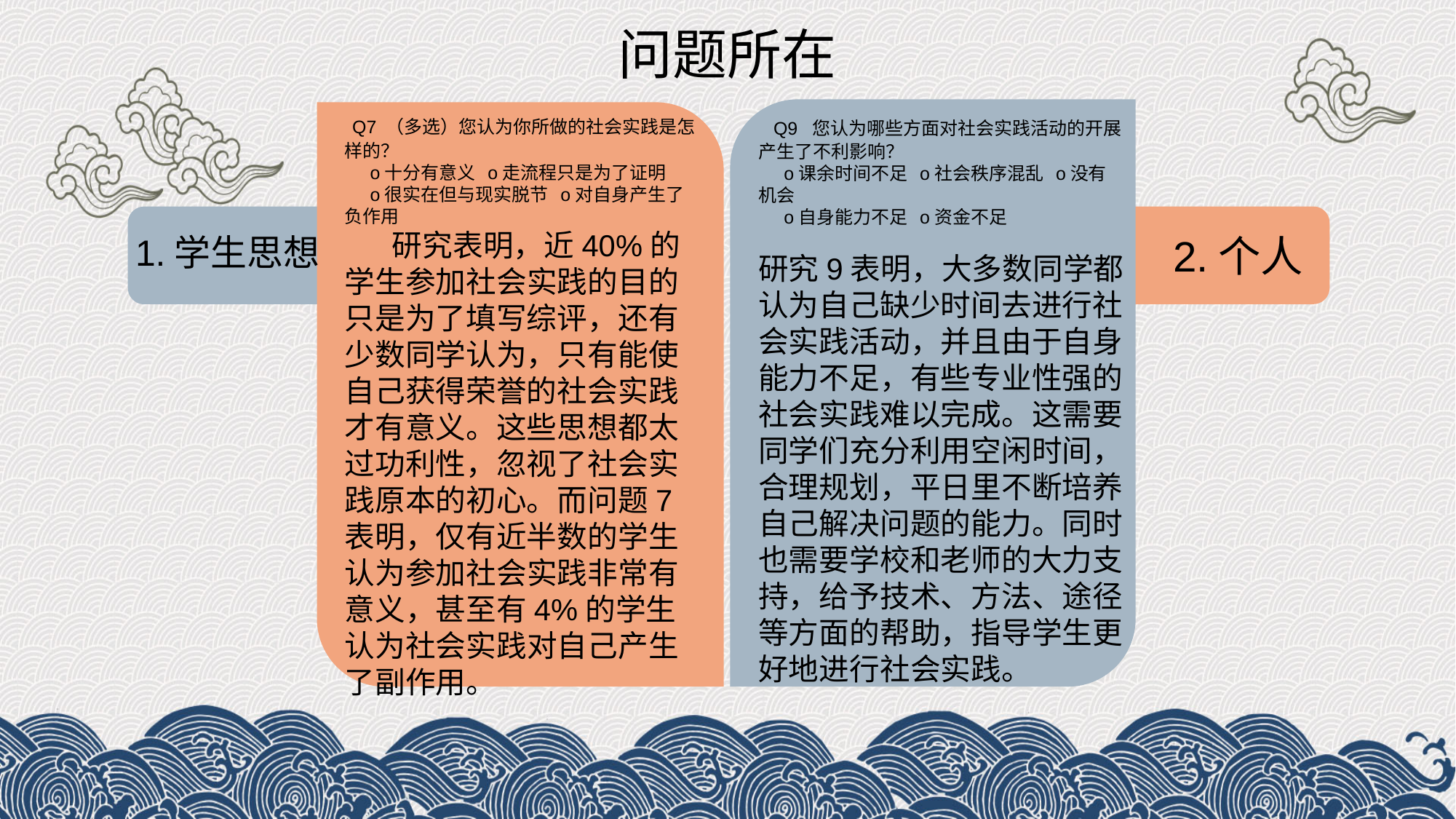

问题所在

 Q7 （多选）您认为你所做的社会实践是怎样的？
     o十分有意义  o走流程只是为了证明
     o很实在但与现实脱节  o对自身产生了负作用
      研究表明，近40%的学生参加社会实践的目的只是为了填写综评，还有少数同学认为，只有能使自己获得荣誉的社会实践才有意义。这些思想都太过功利性，忽视了社会实践原本的初心。而问题7表明，仅有近半数的学生认为参加社会实践非常有意义，甚至有4%的学生认为社会实践对自己产生了副作用。
  Q9  您认为哪些方面对社会实践活动的开展产生了不利影响？
     o课余时间不足  o社会秩序混乱  o没有机会
     o自身能力不足  o资金不足

研究9表明，大多数同学都认为自己缺少时间去进行社会实践活动，并且由于自身能力不足，有些专业性强的社会实践难以完成。这需要同学们充分利用空闲时间，合理规划，平日里不断培养自己解决问题的能力。同时也需要学校和老师的大力支持，给予技术、方法、途径等方面的帮助，指导学生更好地进行社会实践。

1.学生思想
2.个人